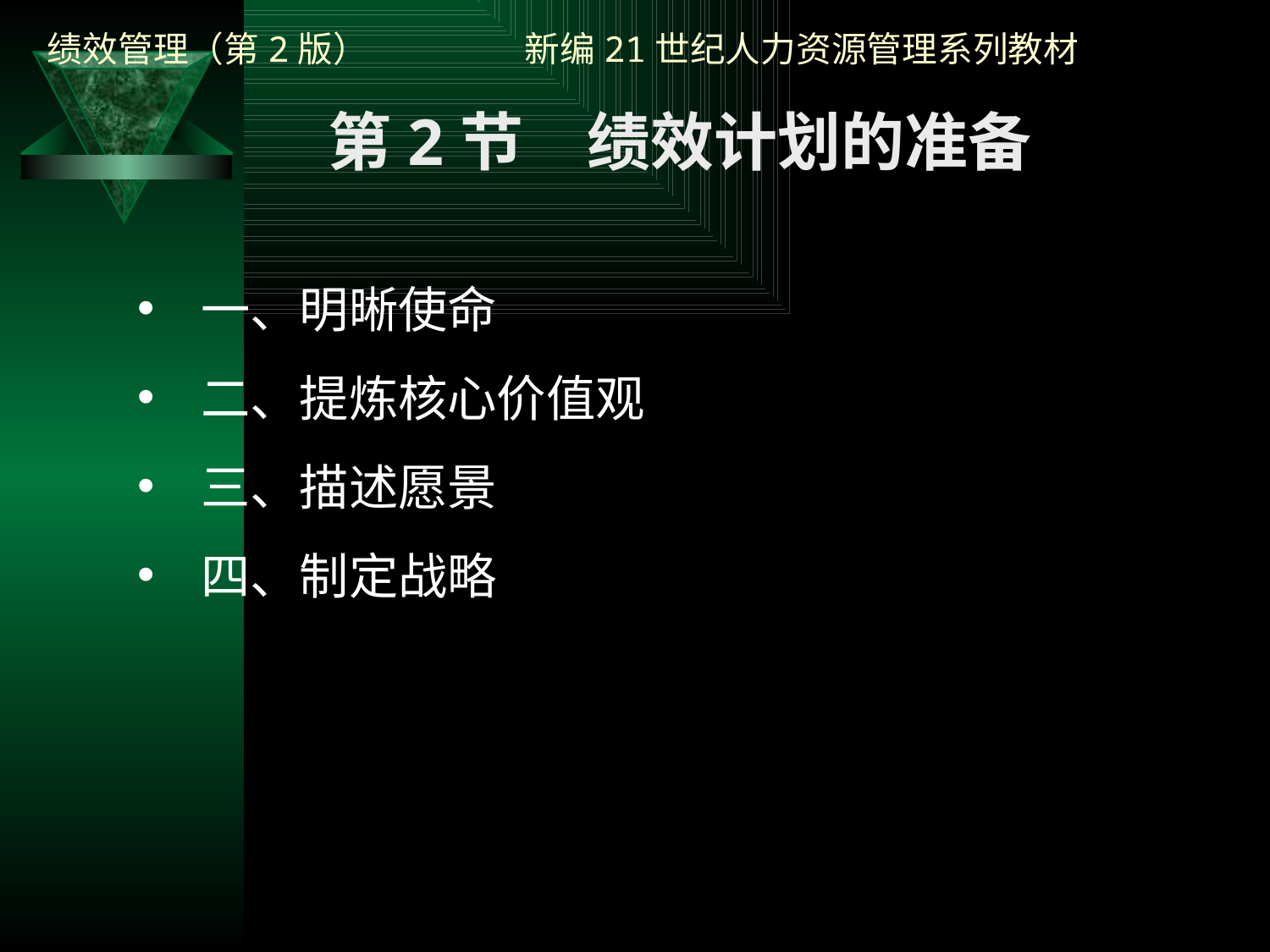

第2节　绩效计划的准备
一、明晰使命
二、提炼核心价值观
三、描述愿景
四、制定战略